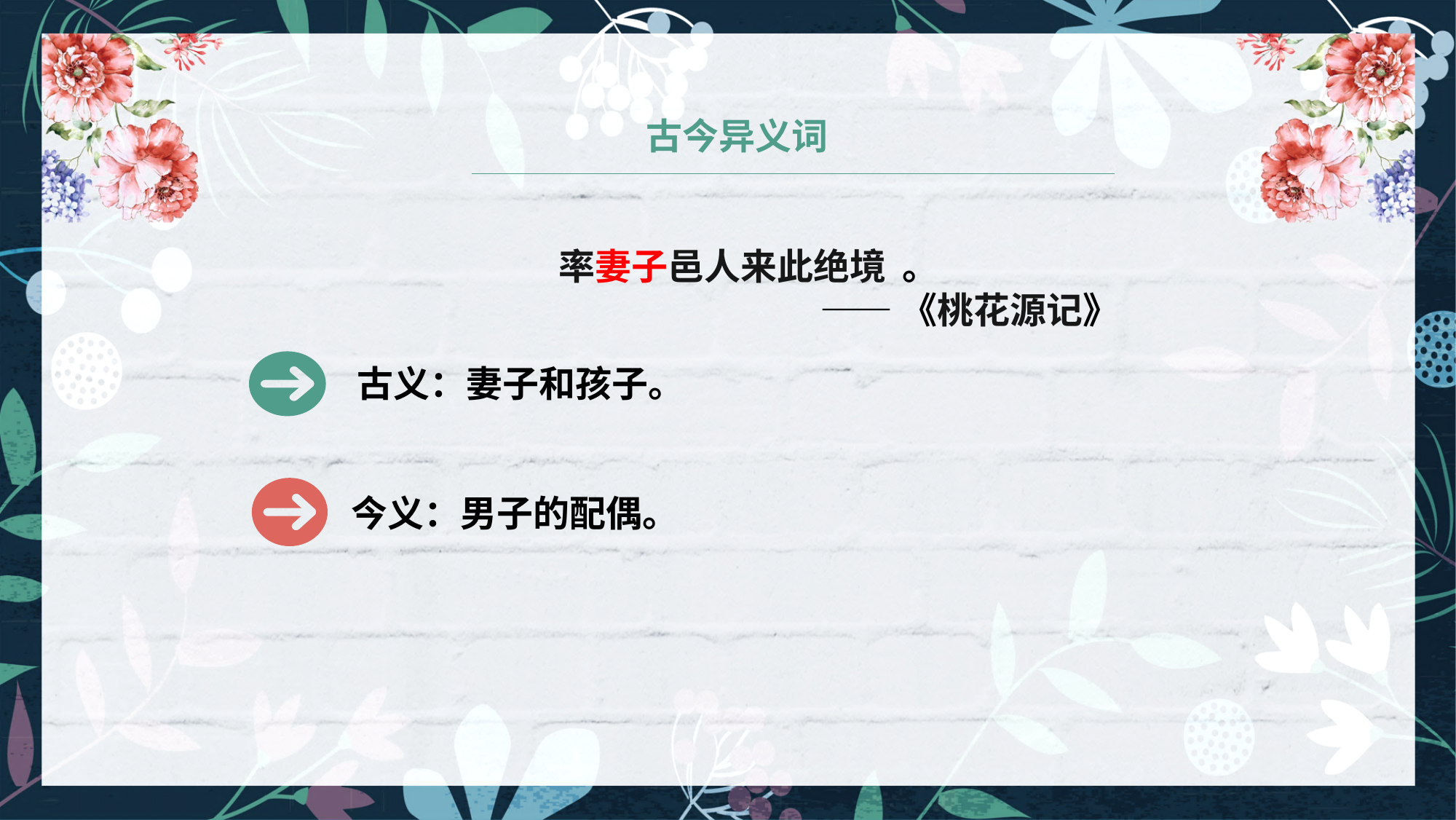

古今异义词
率妻子邑人来此绝境  。
                                                      ——《桃花源记》

古义：妻子和孩子。

今义：男子的配偶。